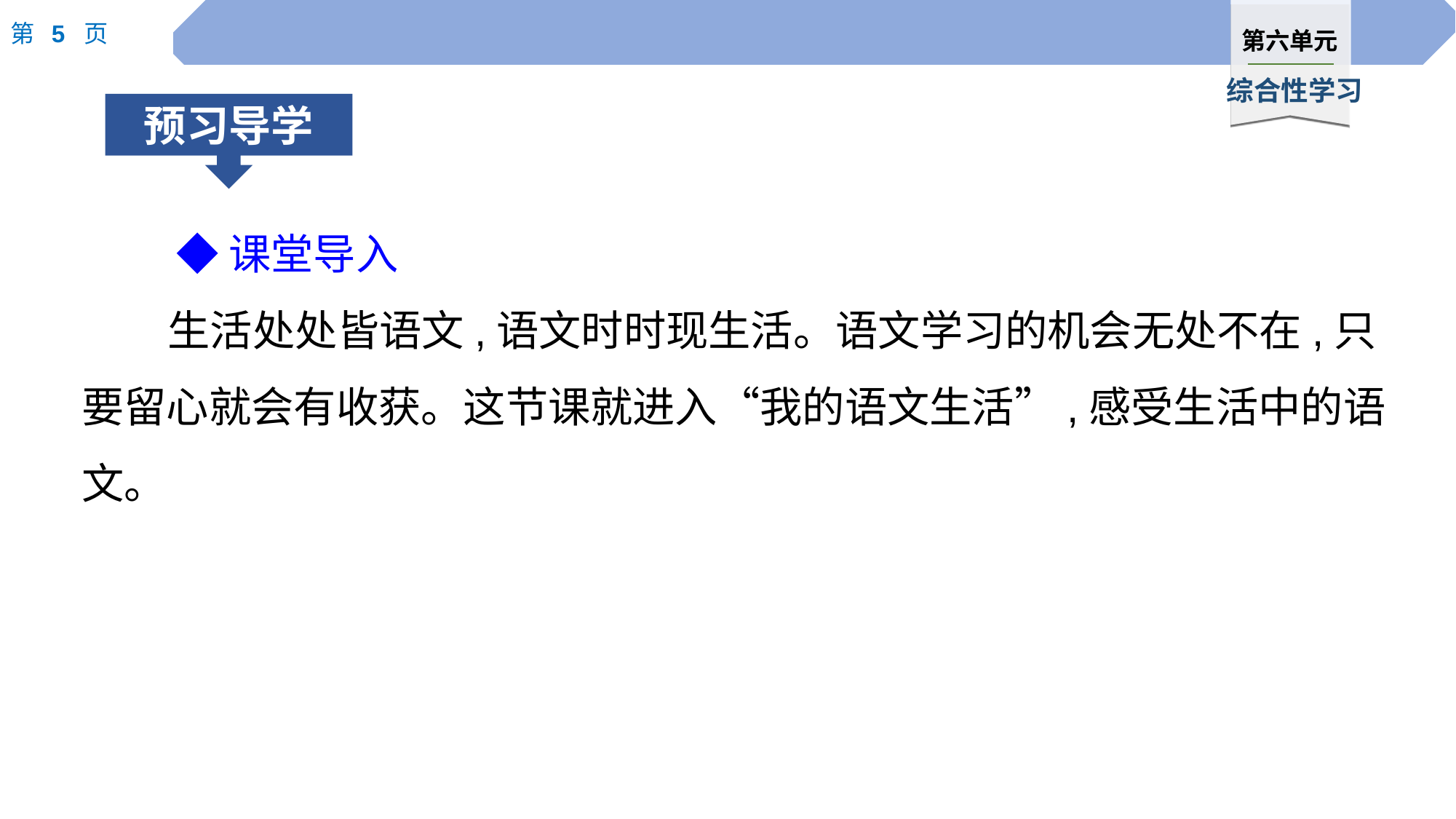

◆课堂导入

生活处处皆语文,语文时时现生活。语文学习的机会无处不在,只要留心就会有收获。这节课就进入“我的语文生活”,感受生活中的语文。